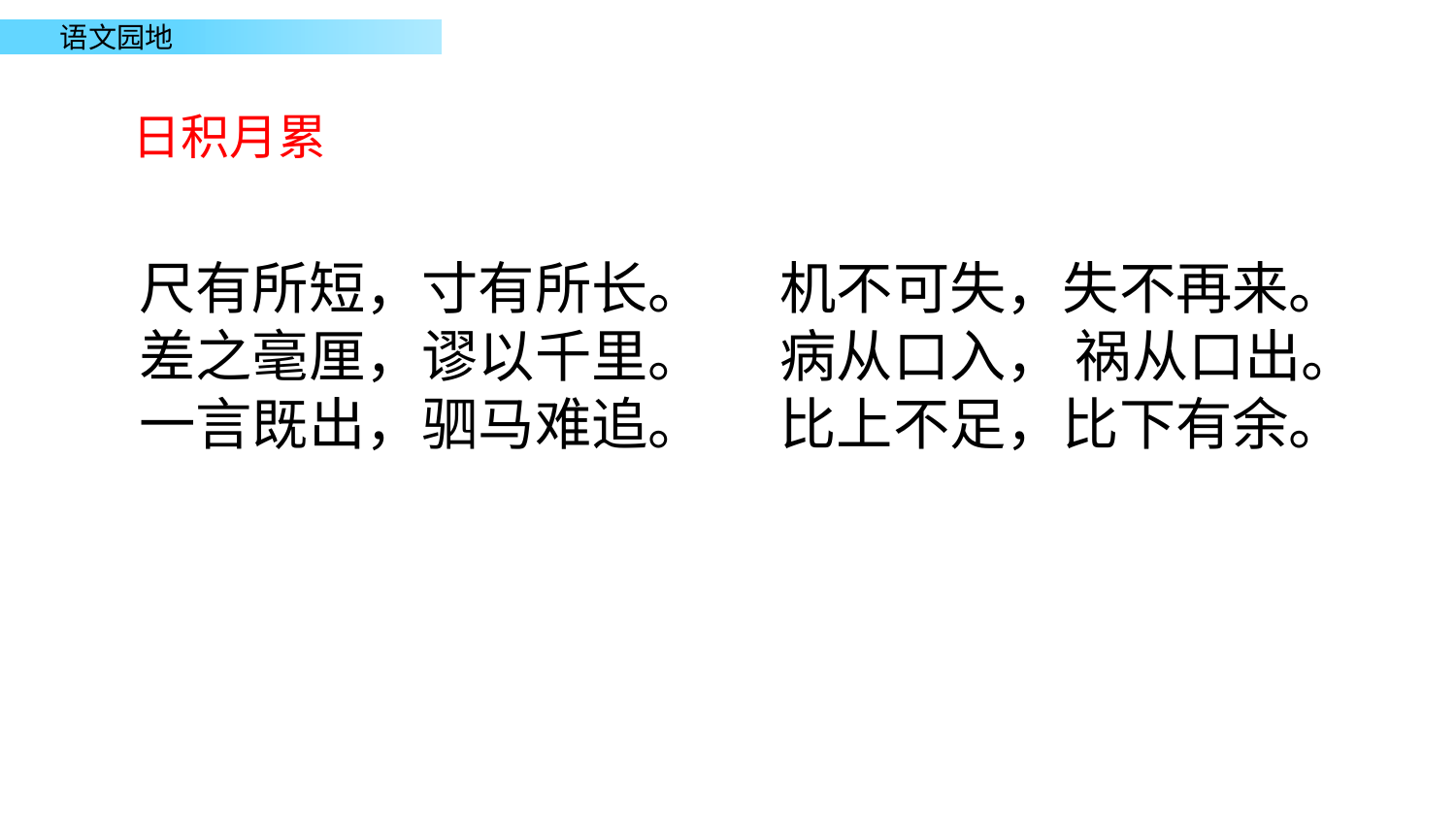

日积月累
尺有所短，寸有所长。      机不可失，失不再来。
差之毫厘，谬以千里。      病从口入， 祸从口出。
一言既出，驷马难追。      比上不足，比下有余。